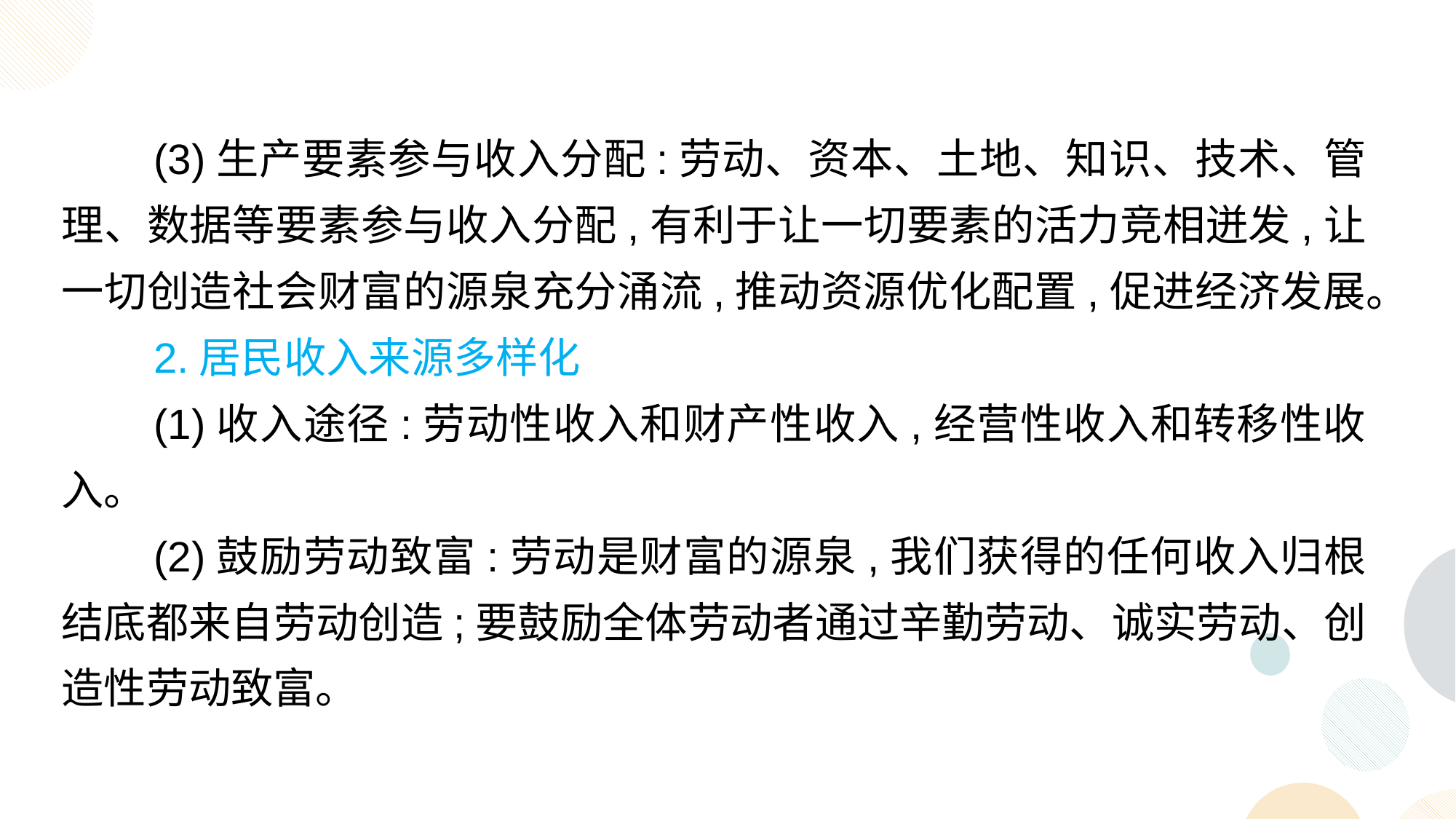

(3)生产要素参与收入分配:劳动、资本、土地、知识、技术、管理、数据等要素参与收入分配,有利于让一切要素的活力竞相迸发,让一切创造社会财富的源泉充分涌流,推动资源优化配置,促进经济发展。
2.居民收入来源多样化
(1)收入途径:劳动性收入和财产性收入,经营性收入和转移性收入。
(2)鼓励劳动致富:劳动是财富的源泉,我们获得的任何收入归根结底都来自劳动创造;要鼓励全体劳动者通过辛勤劳动、诚实劳动、创造性劳动致富。